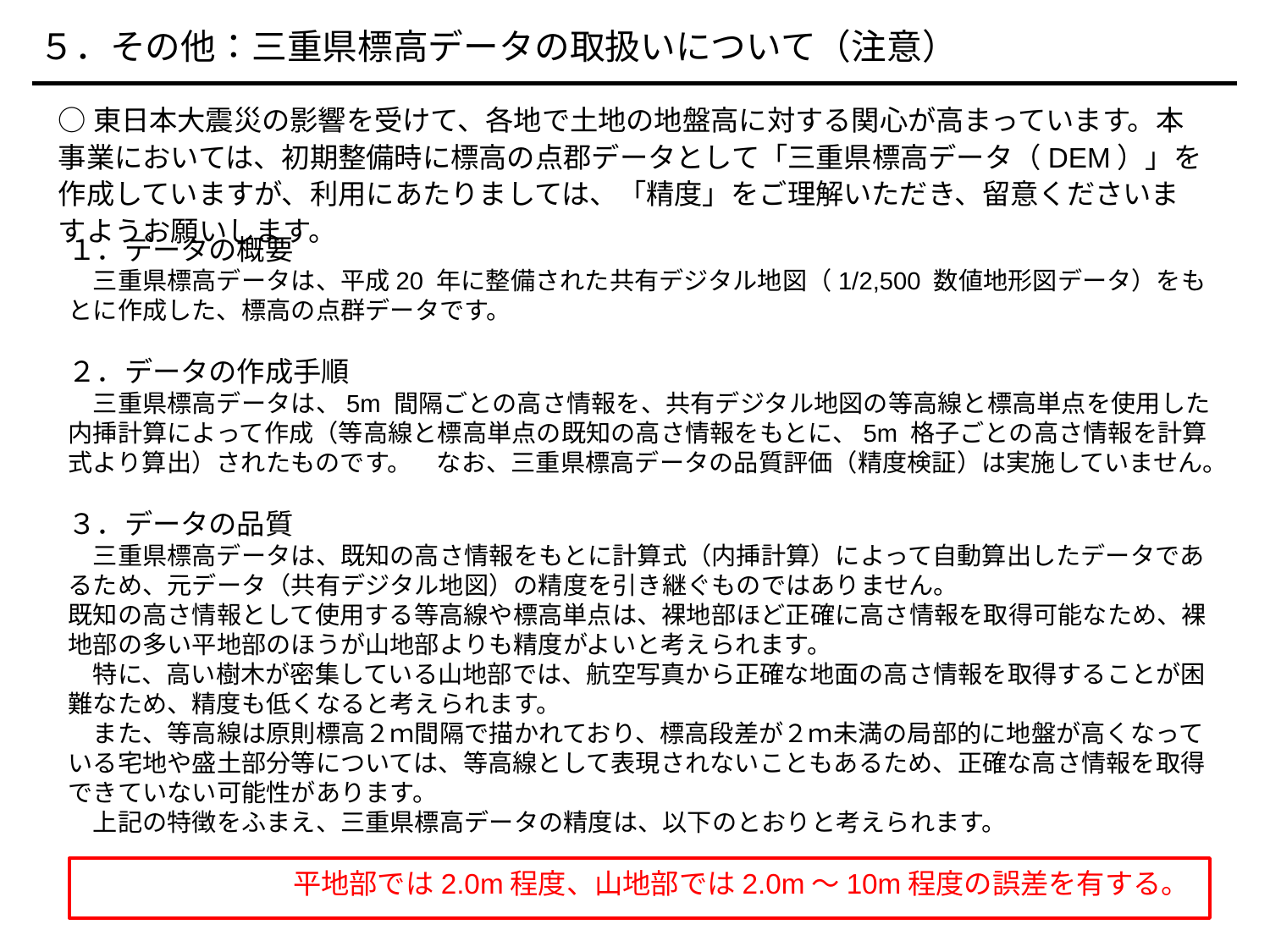

５．その他：三重県標高データの取扱いについて（注意）
○東日本大震災の影響を受けて、各地で土地の地盤高に対する関心が高まっています。本事業においては、初期整備時に標高の点郡データとして「三重県標高データ（DEM）」を作成していますが、利用にあたりましては、「精度」をご理解いただき、留意くださいますようお願いします。
１．データの概要
　三重県標高データは、平成20 年に整備された共有デジタル地図（1/2,500 数値地形図データ）をもとに作成した、標高の点群データです。

２．データの作成手順
　三重県標高データは、5m 間隔ごとの高さ情報を、共有デジタル地図の等高線と標高単点を使用した内挿計算によって作成（等高線と標高単点の既知の高さ情報をもとに、5m 格子ごとの高さ情報を計算式より算出）されたものです。　なお、三重県標高データの品質評価（精度検証）は実施していません。

３．データの品質
　三重県標高データは、既知の高さ情報をもとに計算式（内挿計算）によって自動算出したデータであるため、元データ（共有デジタル地図）の精度を引き継ぐものではありません。
既知の高さ情報として使用する等高線や標高単点は、裸地部ほど正確に高さ情報を取得可能なため、裸地部の多い平地部のほうが山地部よりも精度がよいと考えられます。
　特に、高い樹木が密集している山地部では、航空写真から正確な地面の高さ情報を取得することが困難なため、精度も低くなると考えられます。
　また、等高線は原則標高２ｍ間隔で描かれており、標高段差が２ｍ未満の局部的に地盤が高くなっている宅地や盛土部分等については、等高線として表現されないこともあるため、正確な高さ情報を取得できていない可能性があります。
　上記の特徴をふまえ、三重県標高データの精度は、以下のとおりと考えられます。

　　　　　　　　平地部では2.0m程度、山地部では2.0m～10m程度の誤差を有する。